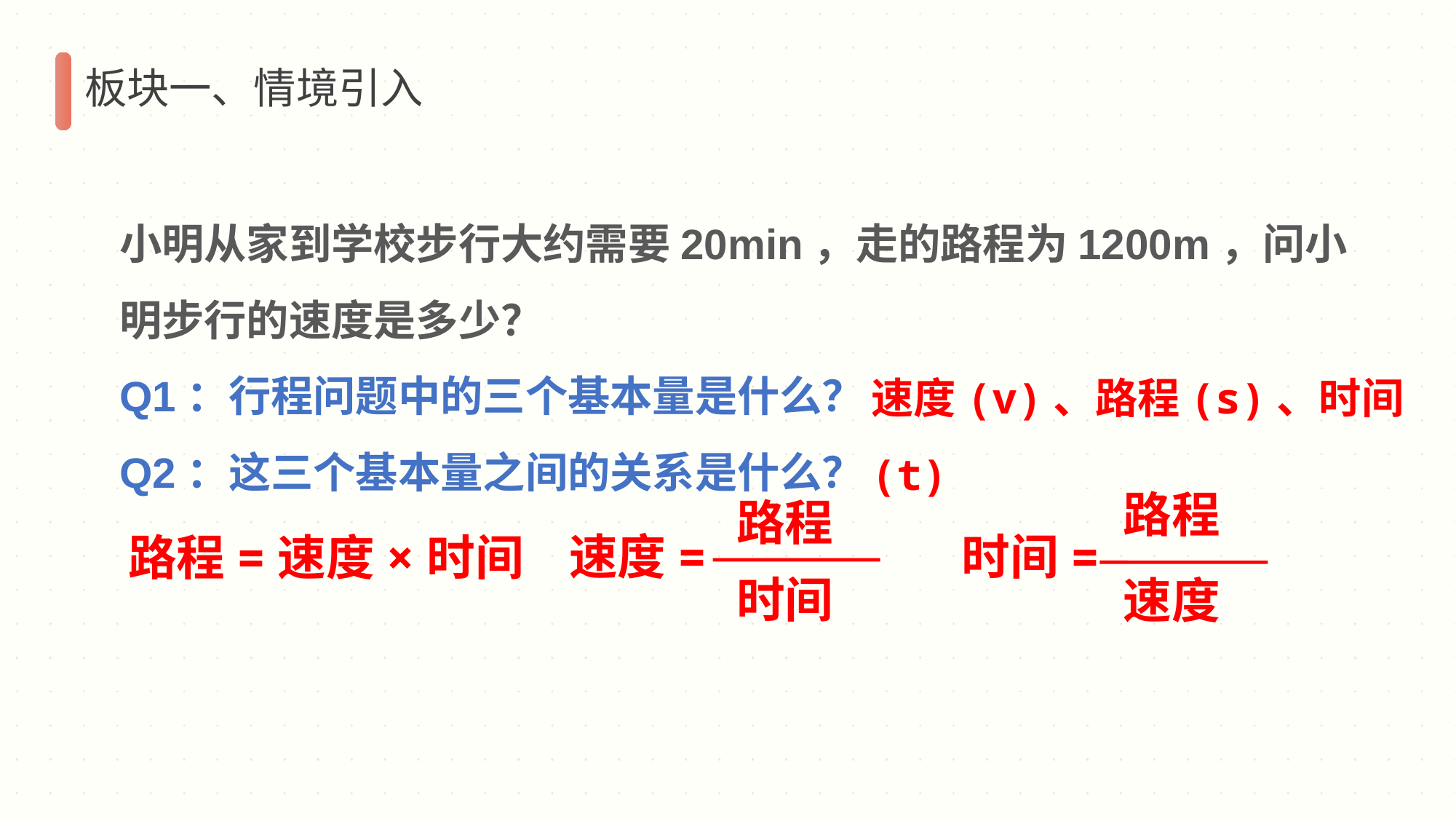

板块一、情境引入
小明从家到学校步行大约需要20min，走的路程为1200m，问小明步行的速度是多少？
Q1：行程问题中的三个基本量是什么？
Q2：这三个基本量之间的关系是什么？
速度(v)、路程(s)、时间(t)
路程
时间=

速度
路程
速度=

时间
路程=速度×时间